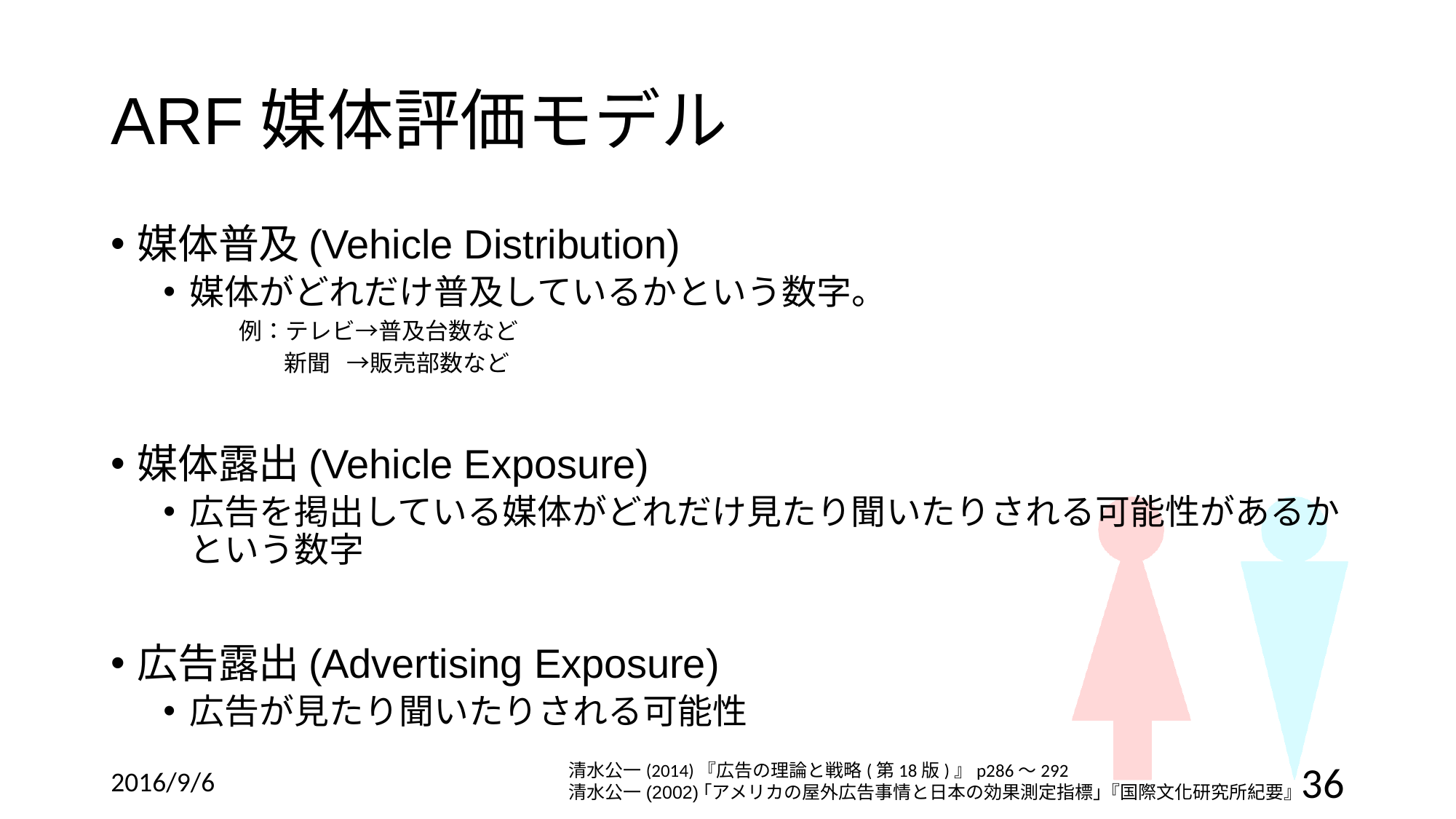

# ARF媒体評価モデル
媒体普及(Vehicle Distribution)
媒体がどれだけ普及しているかという数字。
　例：テレビ→普及台数など
            新聞   →販売部数など

媒体露出(Vehicle Exposure)
広告を掲出している媒体がどれだけ見たり聞いたりされる可能性があるかという数字

広告露出(Advertising Exposure)
広告が見たり聞いたりされる可能性
清水公一(2014)『広告の理論と戦略(第18版)』p286～292
清水公一(2002)｢アメリカの屋外広告事情と日本の効果測定指標｣『国際文化研究所紀要』

2016/9/6
36